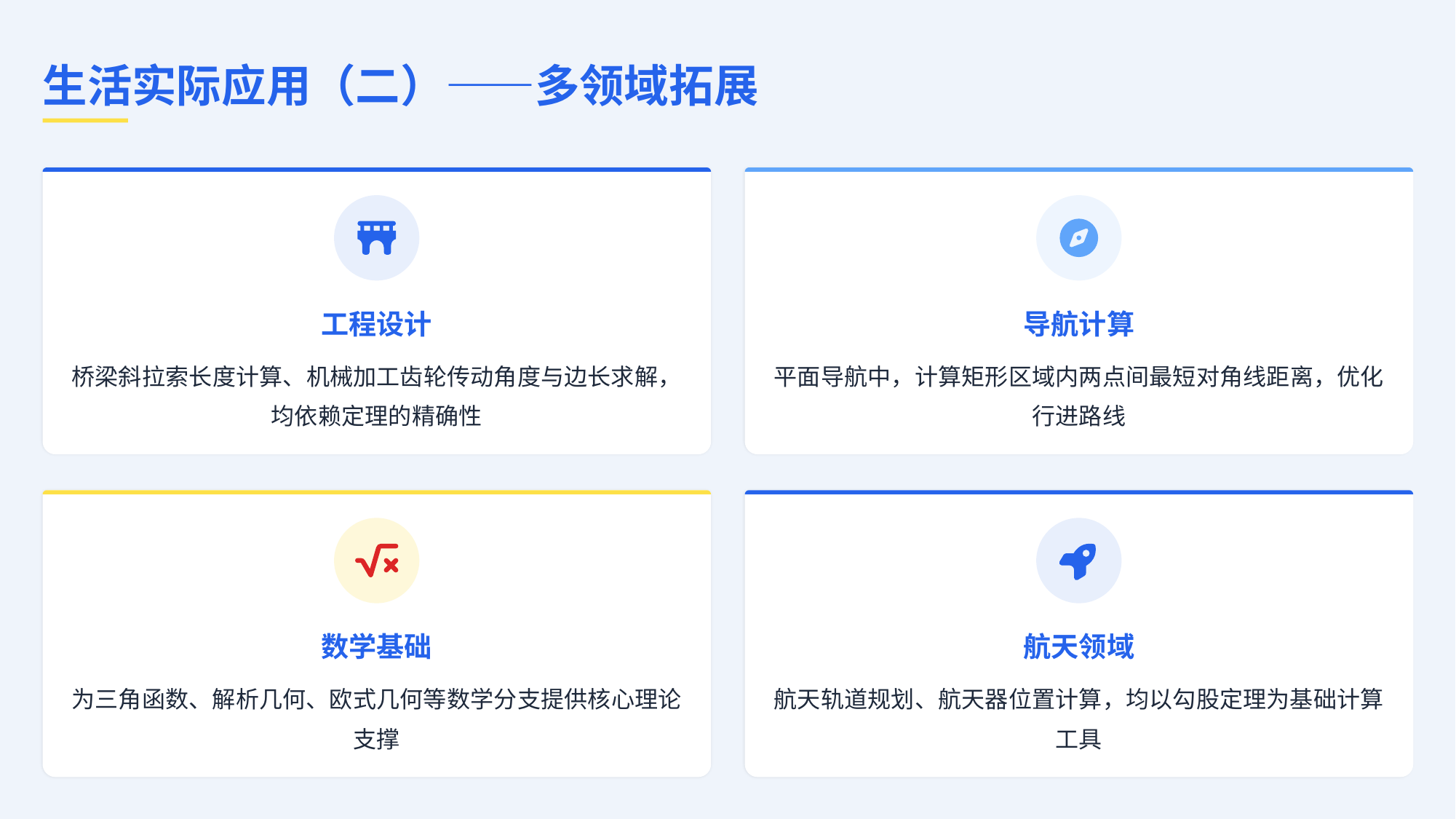

生活实际应用（二）——多领域拓展

工程设计
导航计算
桥梁斜拉索长度计算、机械加工齿轮传动角度与边长求解，均依赖定理的精确性
平面导航中，计算矩形区域内两点间最短对角线距离，优化行进路线

数学基础
航天领域
为三角函数、解析几何、欧式几何等数学分支提供核心理论支撑
航天轨道规划、航天器位置计算，均以勾股定理为基础计算工具